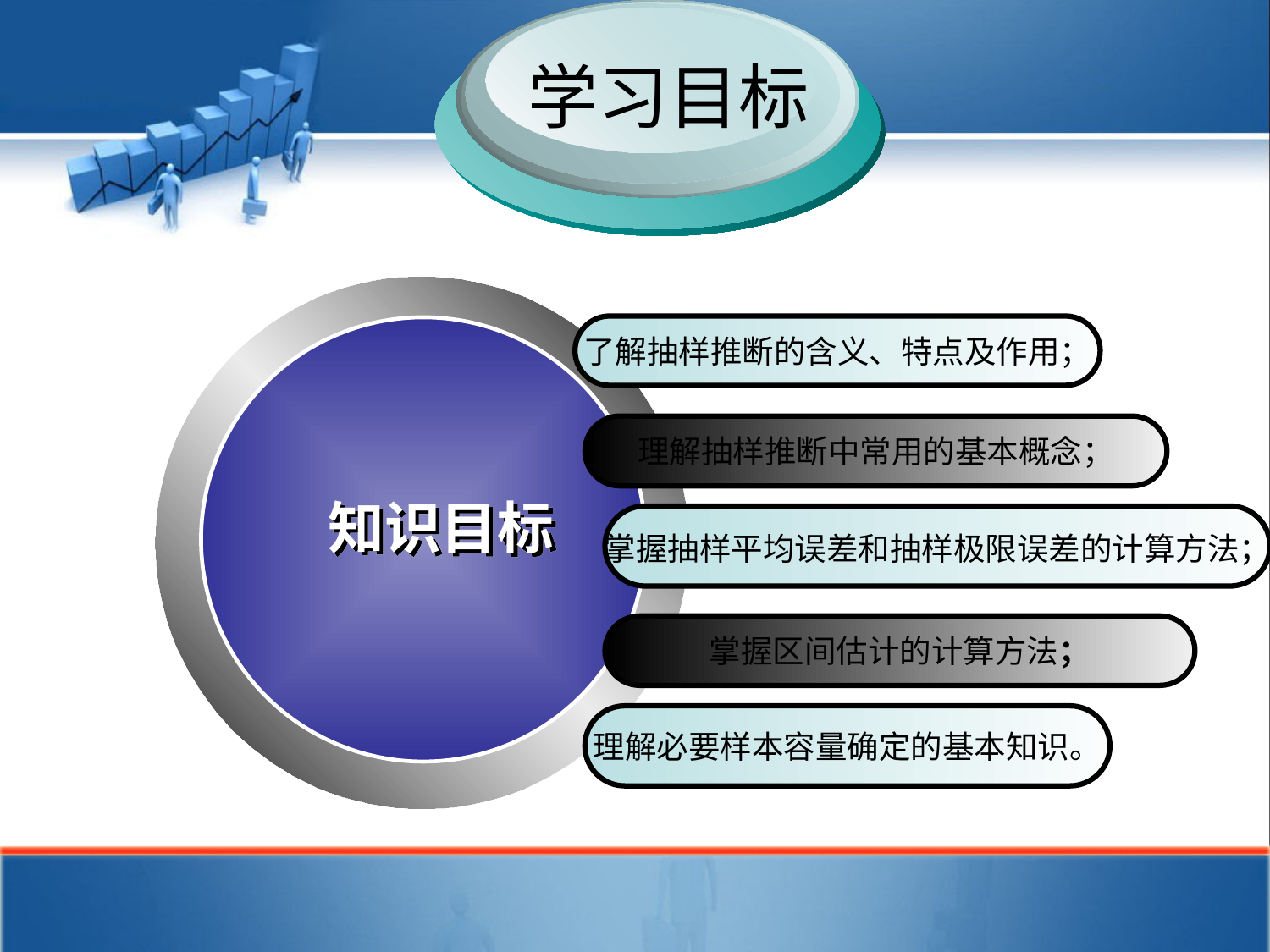

学习目标

知识目标
了解抽样推断的含义、特点及作用；

理解抽样推断中常用的基本概念；
知识目标

掌握抽样平均误差和抽样极限误差的计算方法；

掌握区间估计的计算方法；

理解必要样本容量确定的基本知识。